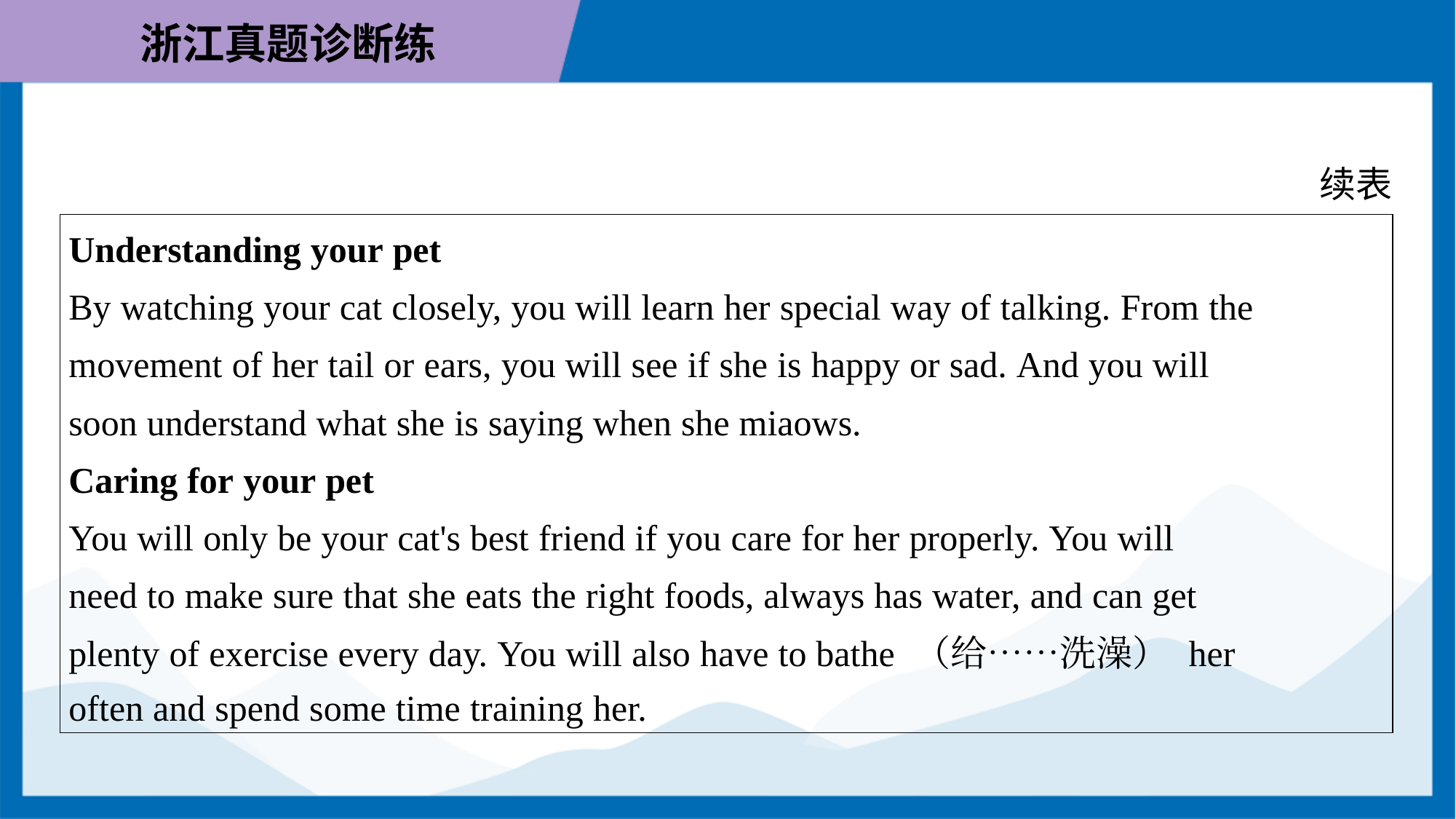

续表
| Understanding your pet By watching your cat closely, you will learn her special way of talking. From the movement of her tail or ears, you will see if she is happy or sad. And you will soon understand what she is saying when she miaows. Caring for your pet You will only be your cat's best friend if you care for her properly. You will need to make sure that she eats the right foods, always has water, and can get plenty of exercise every day. You will also have to bathe （给……洗澡） her often and spend some time training her. |
| --- |